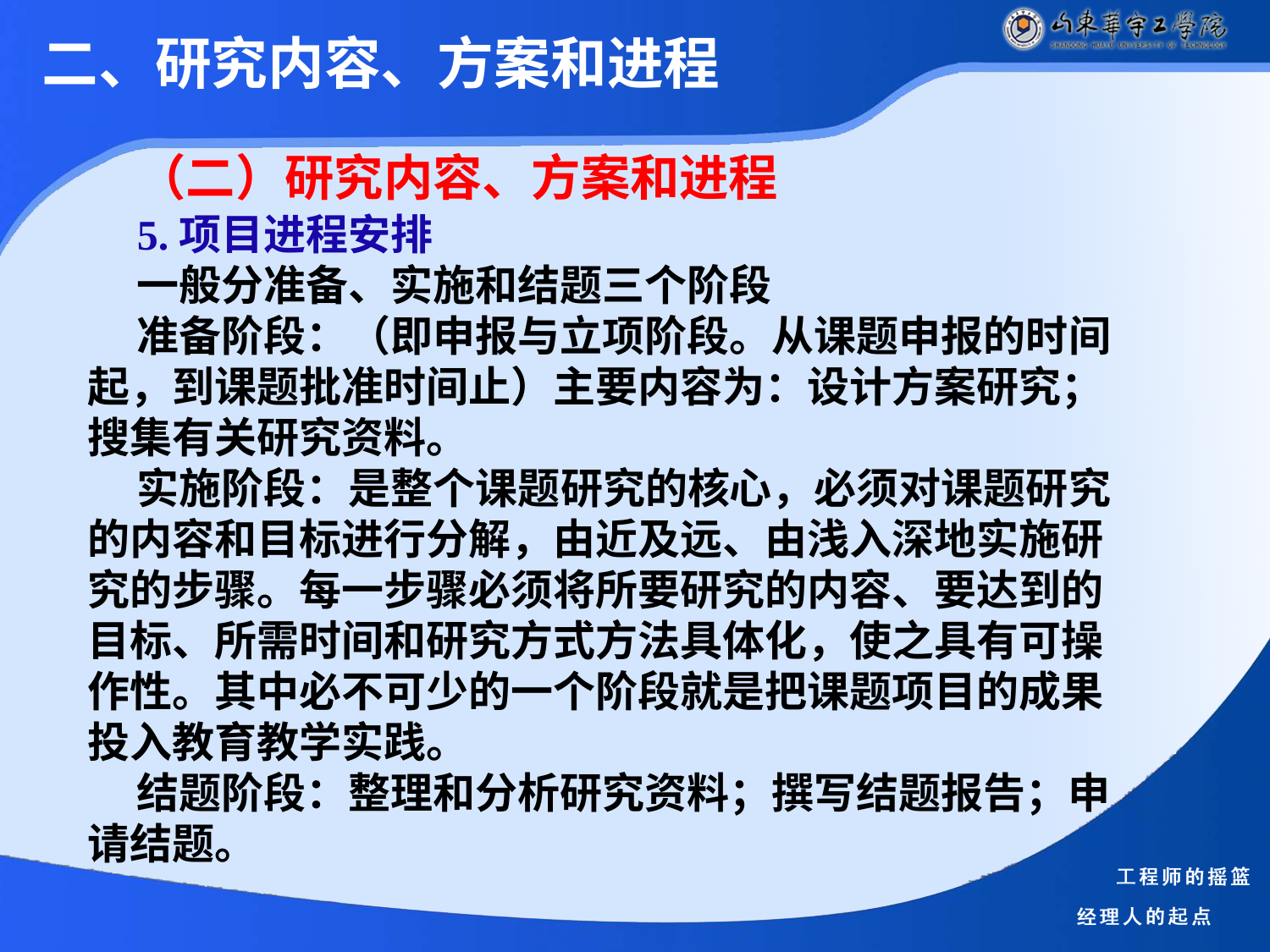

二、研究内容、方案和进程

（二）研究内容、方案和进程
5.项目进程安排
一般分准备、实施和结题三个阶段
准备阶段：（即申报与立项阶段。从课题申报的时间起，到课题批准时间止）主要内容为：设计方案研究；搜集有关研究资料。
实施阶段：是整个课题研究的核心，必须对课题研究的内容和目标进行分解，由近及远、由浅入深地实施研究的步骤。每一步骤必须将所要研究的内容、要达到的目标、所需时间和研究方式方法具体化，使之具有可操作性。其中必不可少的一个阶段就是把课题项目的成果投入教育教学实践。
结题阶段：整理和分析研究资料；撰写结题报告；申请结题。